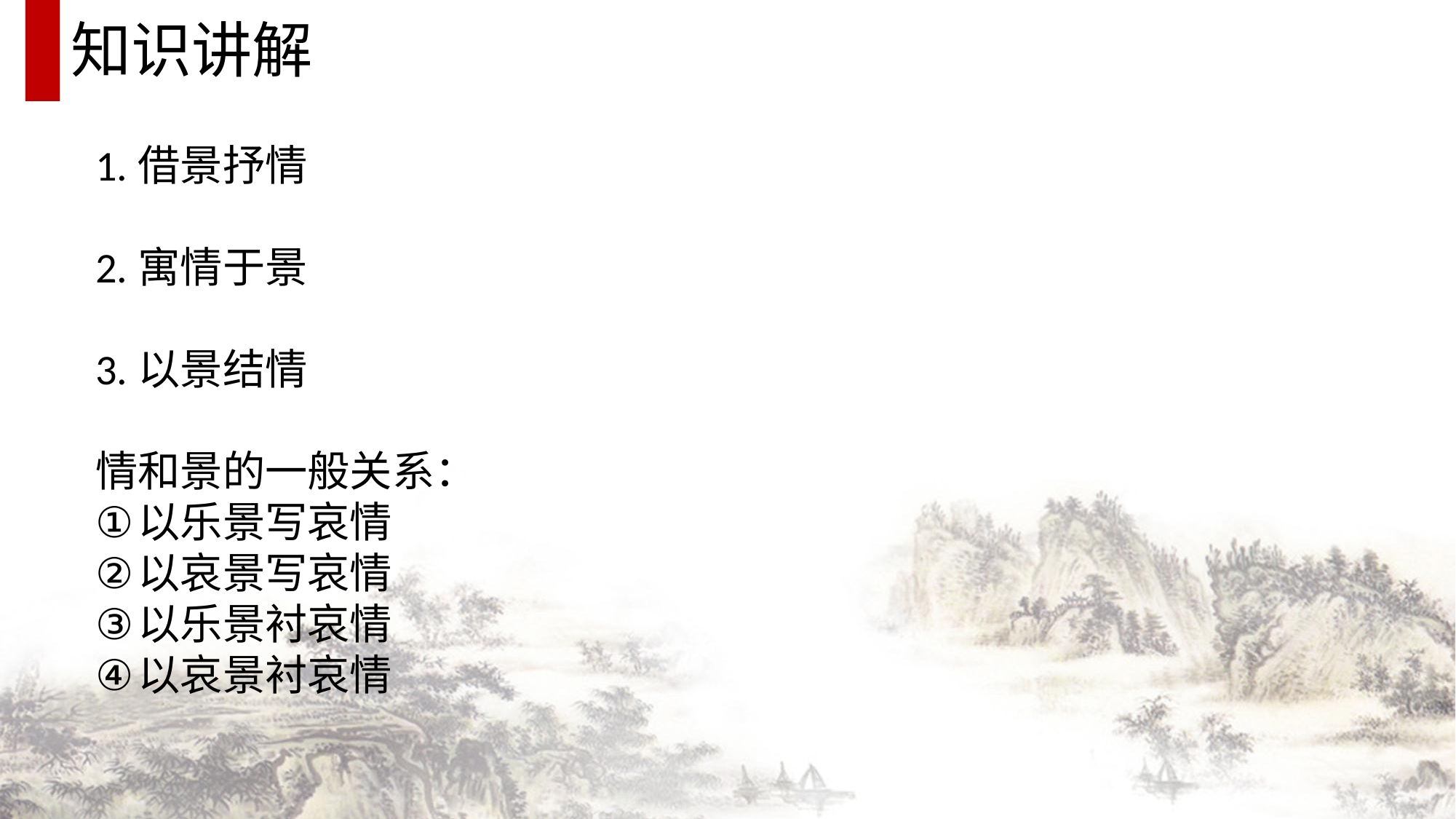

知识讲解
1.借景抒情

2.寓情于景

3.以景结情

情和景的一般关系：
以乐景写哀情
以哀景写哀情
以乐景衬哀情
以哀景衬哀情